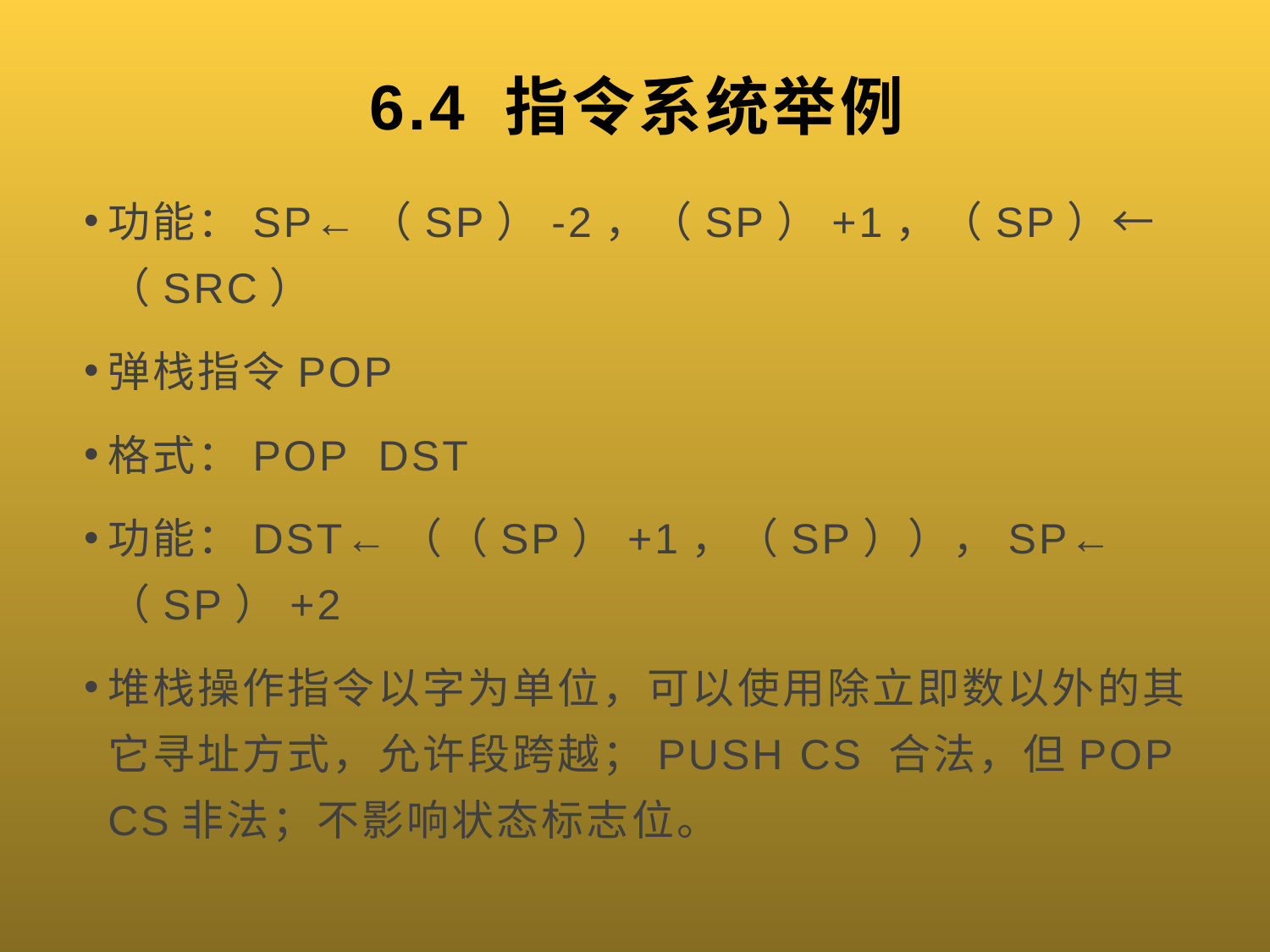

# 6.4 指令系统举例
功能：SP←（SP）-2，（SP）+1，（SP）←（SRC）
弹栈指令POP
格式：POP  DST
功能：DST←（（SP）+1，（SP）），SP←（SP）+2
堆栈操作指令以字为单位，可以使用除立即数以外的其它寻址方式，允许段跨越；PUSH CS 合法，但POP CS非法；不影响状态标志位。